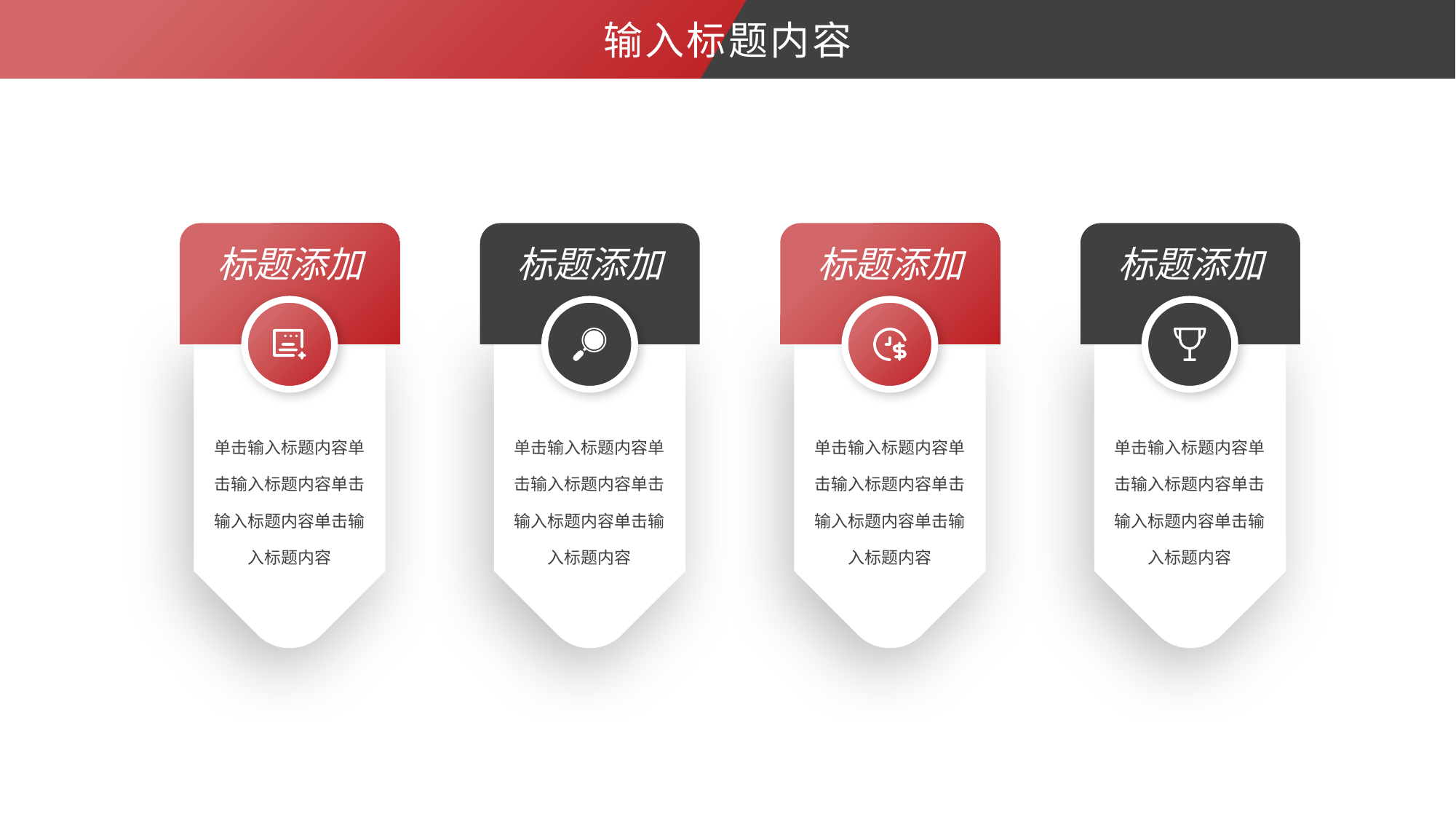

输入标题内容

标题添加
标题添加
标题添加
标题添加

单击输入标题内容单击输入标题内容单击输入标题内容单击输入标题内容
单击输入标题内容单击输入标题内容单击输入标题内容单击输入标题内容
单击输入标题内容单击输入标题内容单击输入标题内容单击输入标题内容
单击输入标题内容单击输入标题内容单击输入标题内容单击输入标题内容